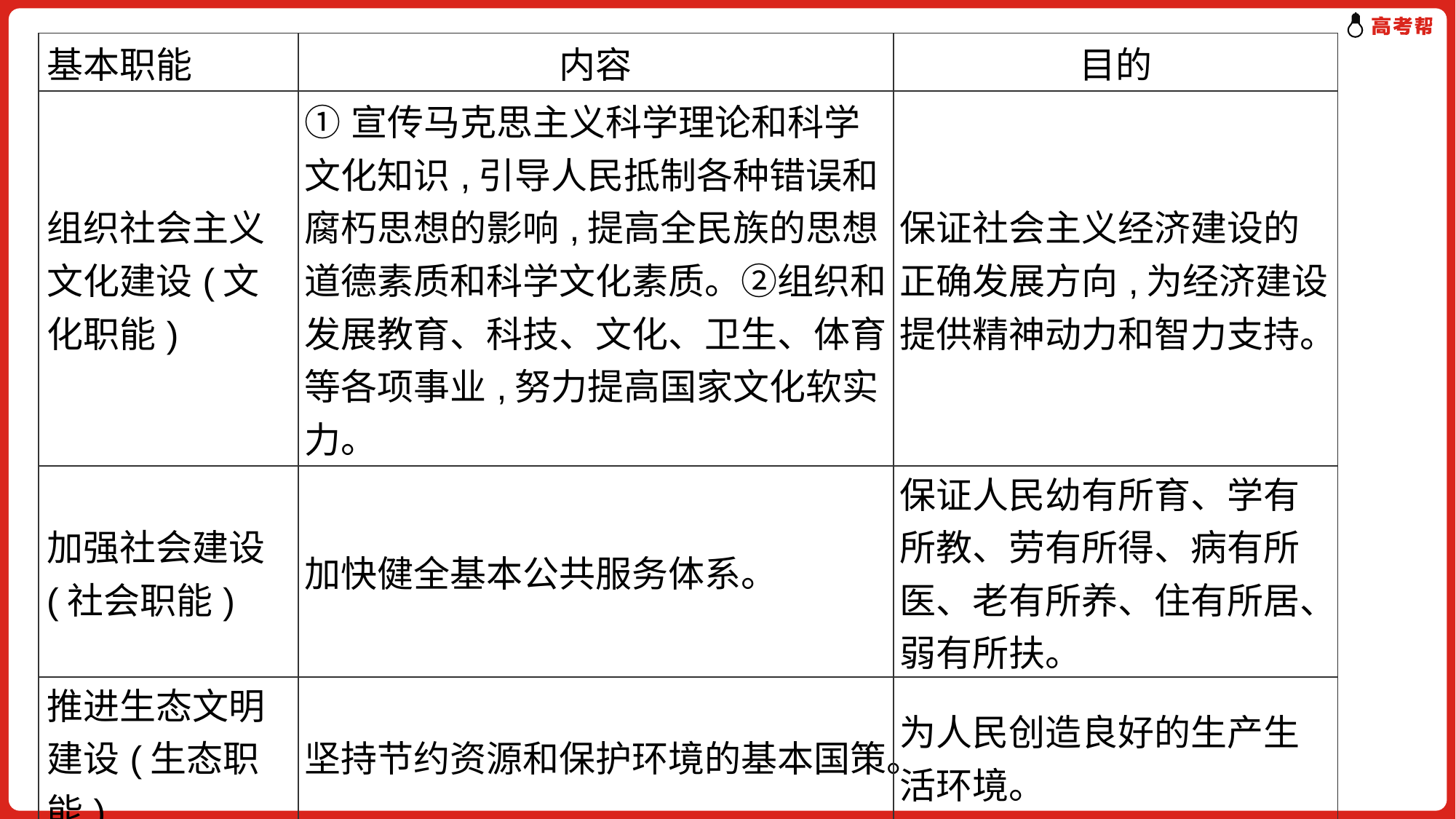

| 基本职能 | 内容 | 目的 |
| --- | --- | --- |
| 组织社会主义文化建设(文化职能) | ①宣传马克思主义科学理论和科学文化知识,引导人民抵制各种错误和腐朽思想的影响,提高全民族的思想道德素质和科学文化素质。②组织和发展教育、科技、文化、卫生、体育等各项事业,努力提高国家文化软实力。 | 保证社会主义经济建设的正确发展方向,为经济建设提供精神动力和智力支持。 |
| 加强社会建设(社会职能) | 加快健全基本公共服务体系。 | 保证人民幼有所育、学有所教、劳有所得、病有所医、老有所养、住有所居、弱有所扶。 |
| 推进生态文明建设(生态职能) | 坚持节约资源和保护环境的基本国策。 | 为人民创造良好的生产生活环境。 |